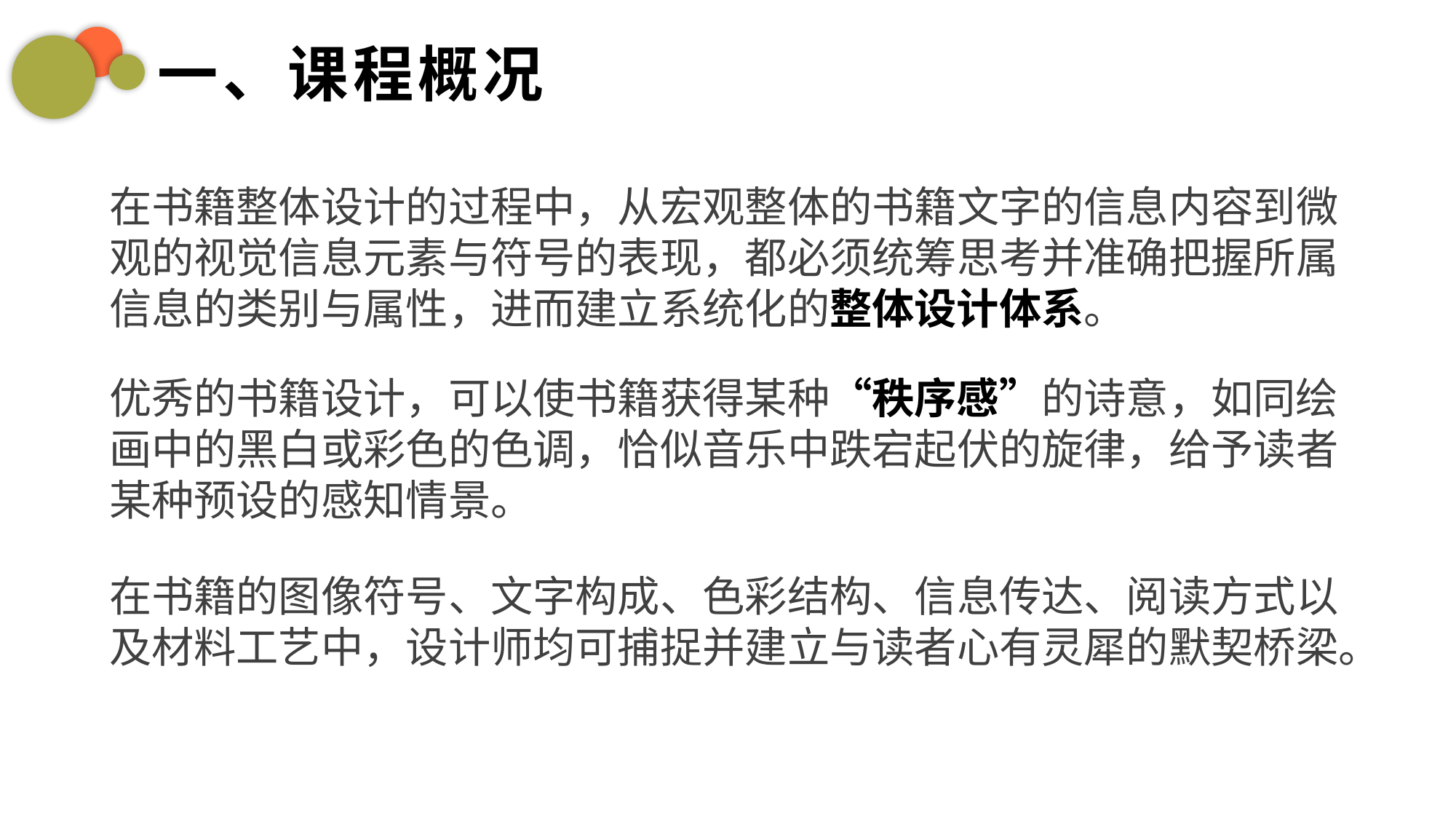

一、课程概况
在书籍整体设计的过程中，从宏观整体的书籍文字的信息内容到微观的视觉信息元素与符号的表现，都必须统筹思考并准确把握所属信息的类别与属性，进而建立系统化的整体设计体系。
优秀的书籍设计，可以使书籍获得某种“秩序感”的诗意，如同绘画中的黑白或彩色的色调，恰似音乐中跌宕起伏的旋律，给予读者某种预设的感知情景。
在书籍的图像符号、文字构成、色彩结构、信息传达、阅读方式以及材料工艺中，设计师均可捕捉并建立与读者心有灵犀的默契桥梁。